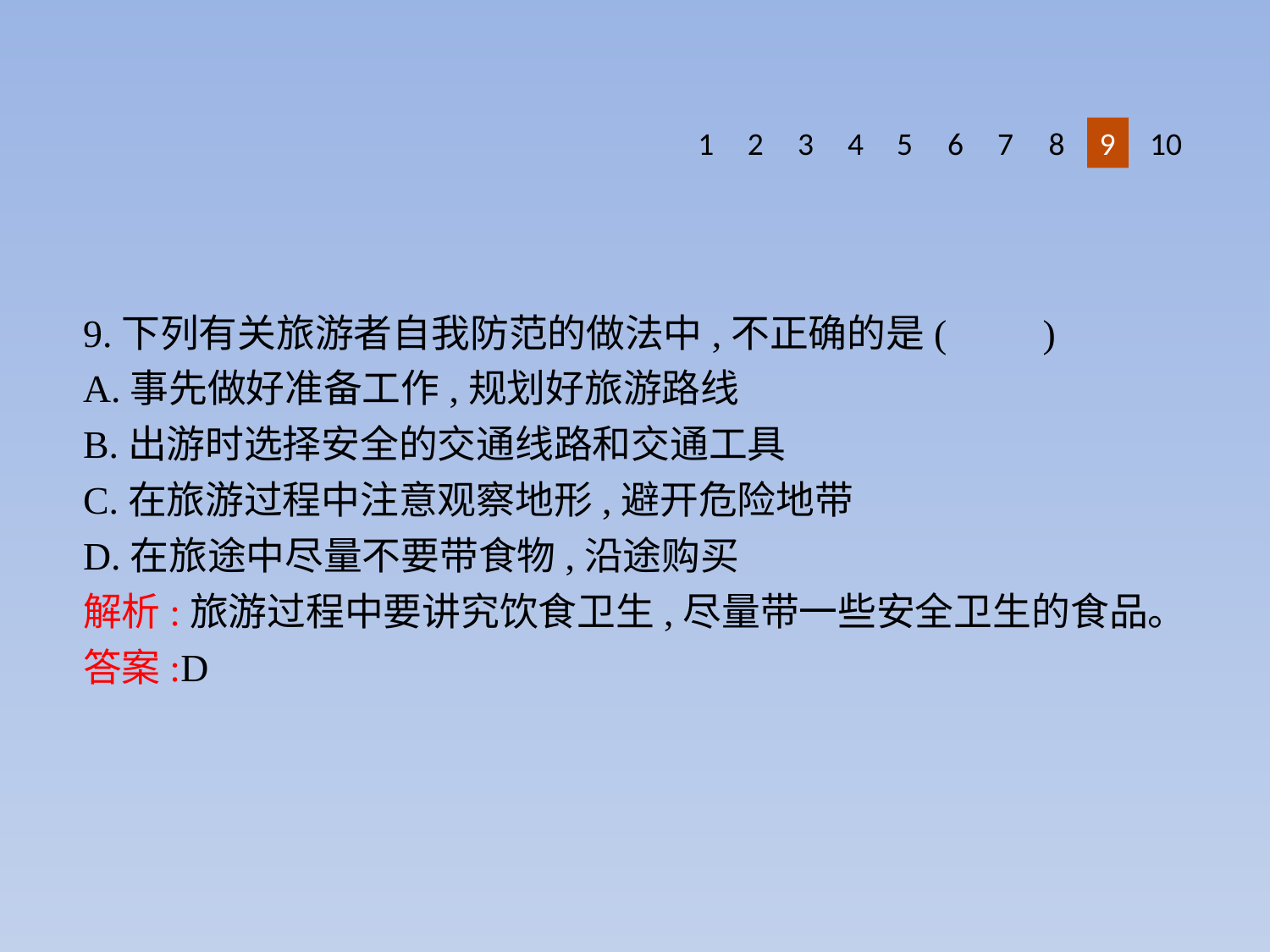

8
9
1
2
3
4
5
6
10
7
9.下列有关旅游者自我防范的做法中,不正确的是(　　)
A.事先做好准备工作,规划好旅游路线
B.出游时选择安全的交通线路和交通工具
C.在旅游过程中注意观察地形,避开危险地带
D.在旅途中尽量不要带食物,沿途购买
解析:旅游过程中要讲究饮食卫生,尽量带一些安全卫生的食品。
答案:D